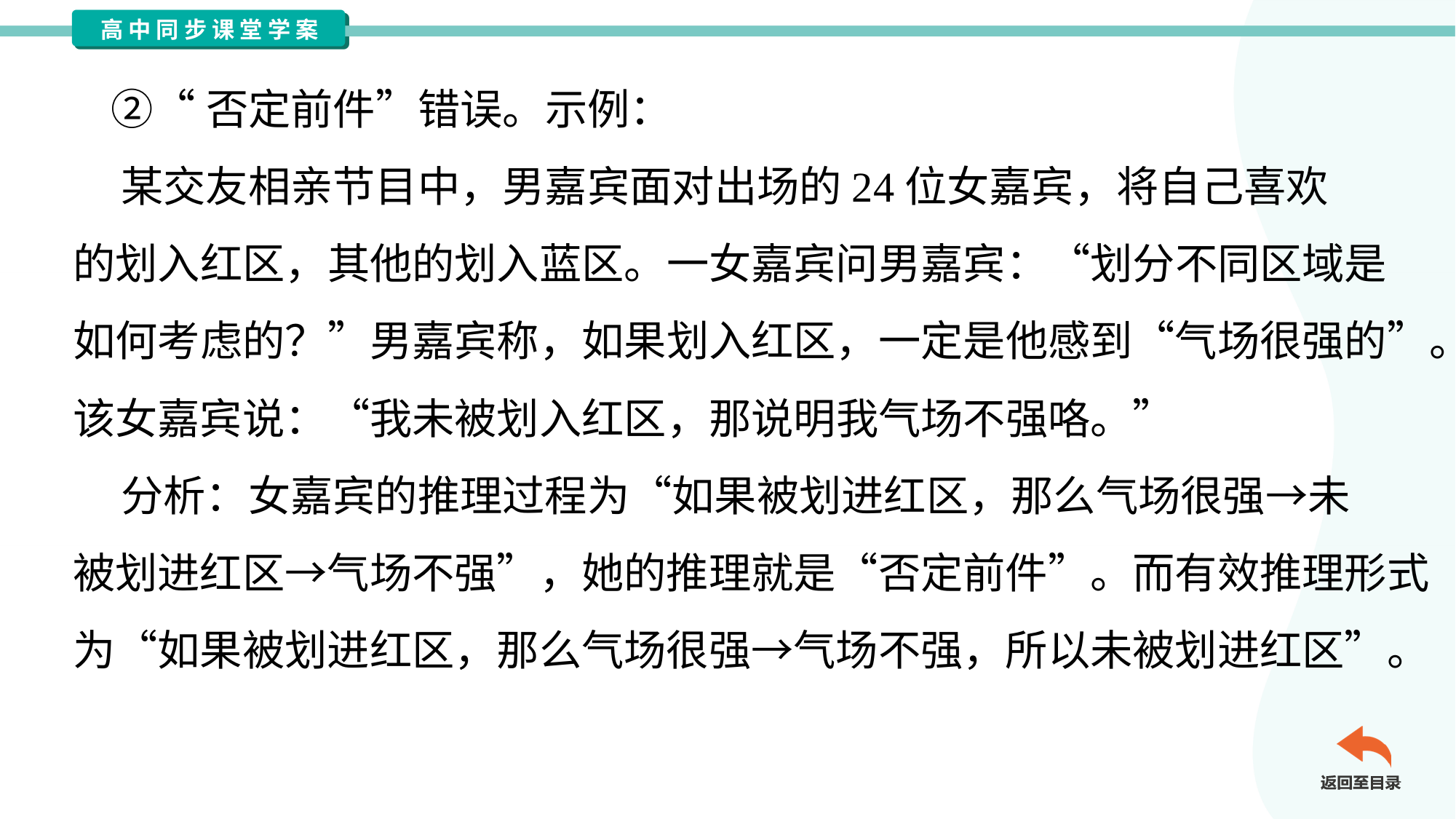

②“否定前件”错误。示例：
    某交友相亲节目中，男嘉宾面对出场的24位女嘉宾，将自己喜欢
的划入红区，其他的划入蓝区。一女嘉宾问男嘉宾：“划分不同区域是
如何考虑的？”男嘉宾称，如果划入红区，一定是他感到“气场很强的”。
该女嘉宾说：“我未被划入红区，那说明我气场不强咯。”
    分析：女嘉宾的推理过程为“如果被划进红区，那么气场很强→未
被划进红区→气场不强”，她的推理就是“否定前件”。而有效推理形式
为“如果被划进红区，那么气场很强→气场不强，所以未被划进红区”。